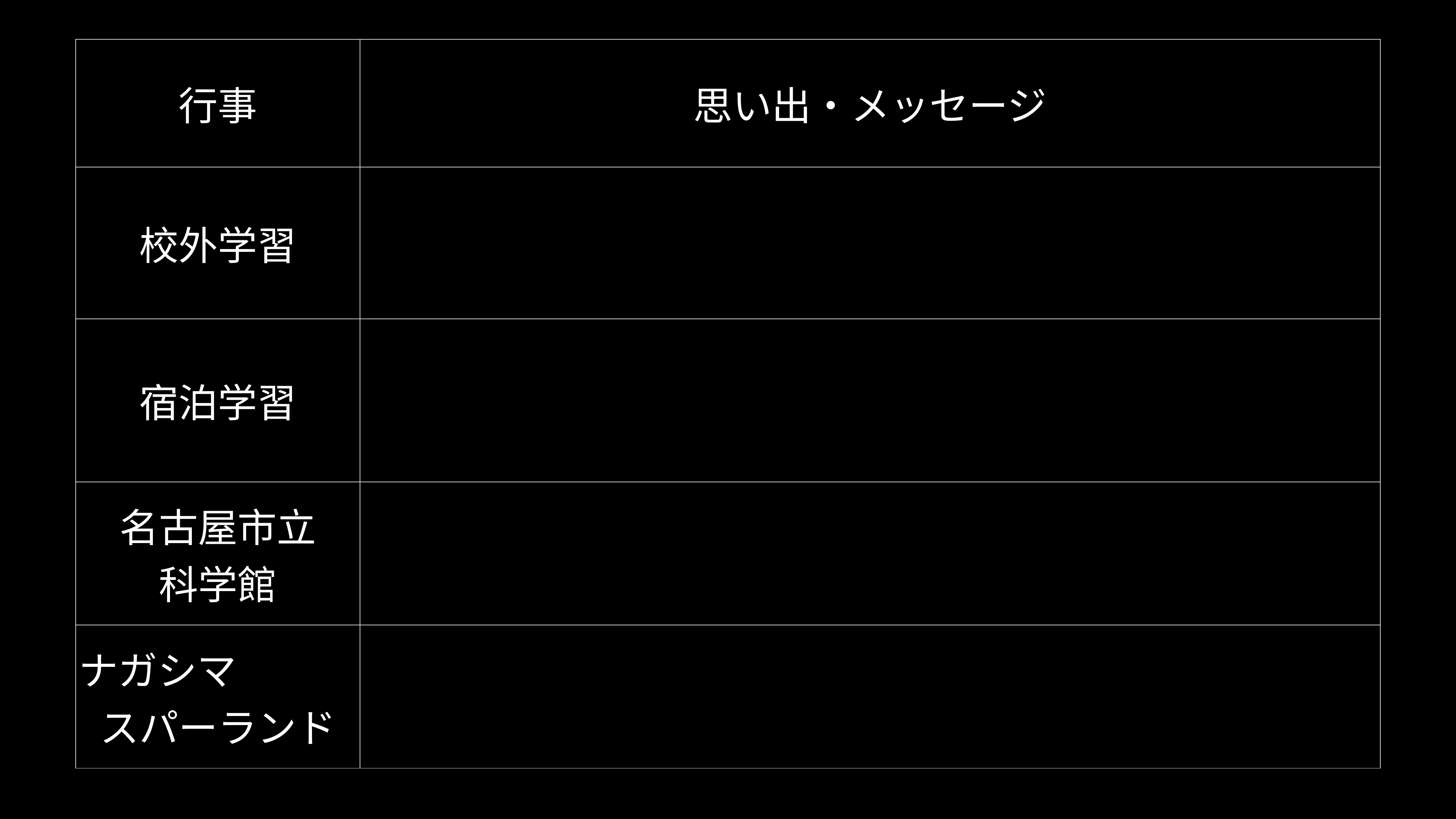

| 行事 | 思い出・メッセージ |
| --- | --- |
| 校外学習 |  |
| 宿泊学習 |  |
| 名古屋市立 科学館 |  |
| ナガシマ スパーランド |  |